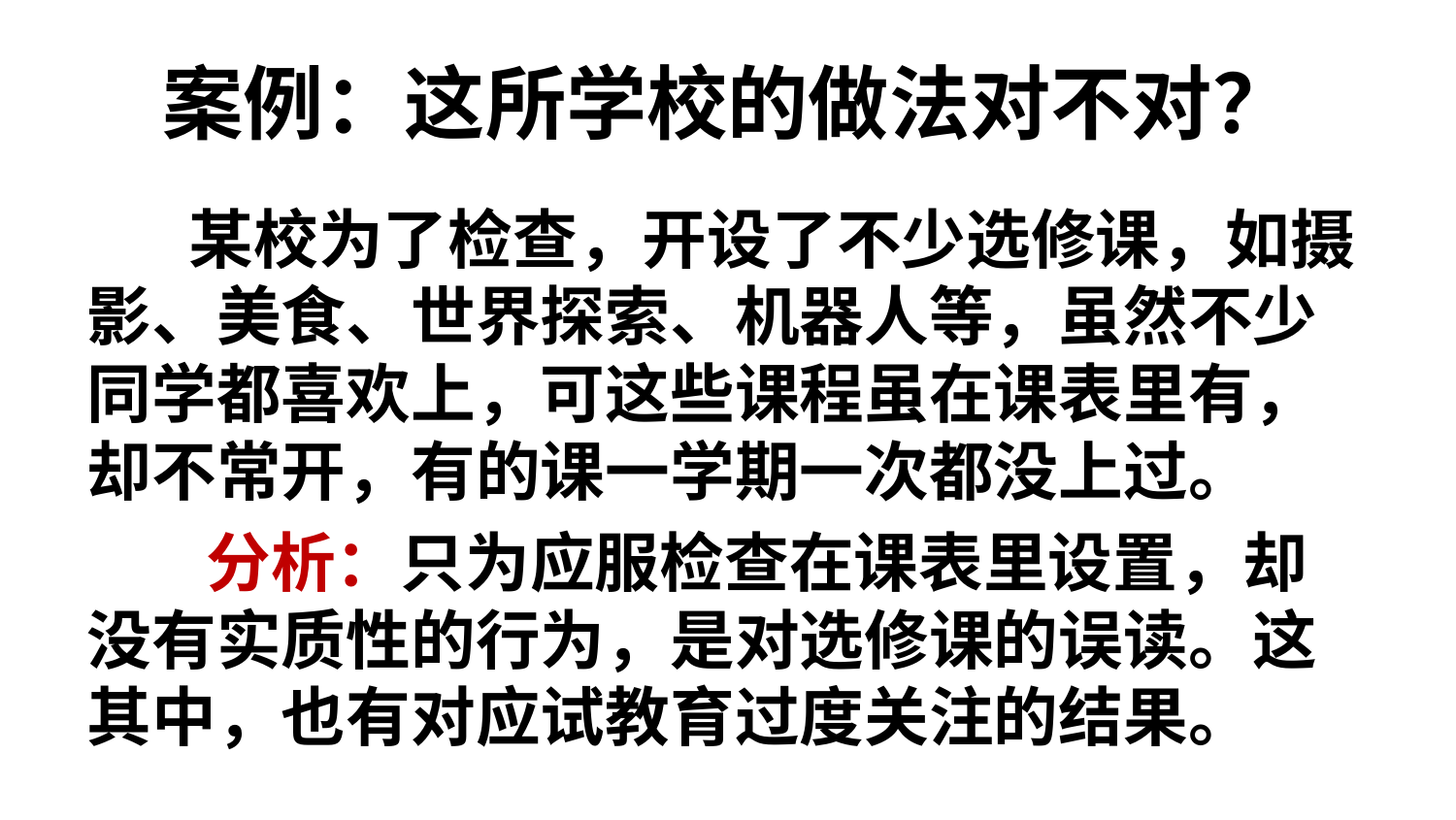

# 案例：这所学校的做法对不对？
       某校为了检查，开设了不少选修课，如摄影、美食、世界探索、机器人等，虽然不少同学都喜欢上，可这些课程虽在课表里有，却不常开，有的课一学期一次都没上过。
       分析：只为应服检查在课表里设置，却没有实质性的行为，是对选修课的误读。这其中，也有对应试教育过度关注的结果。